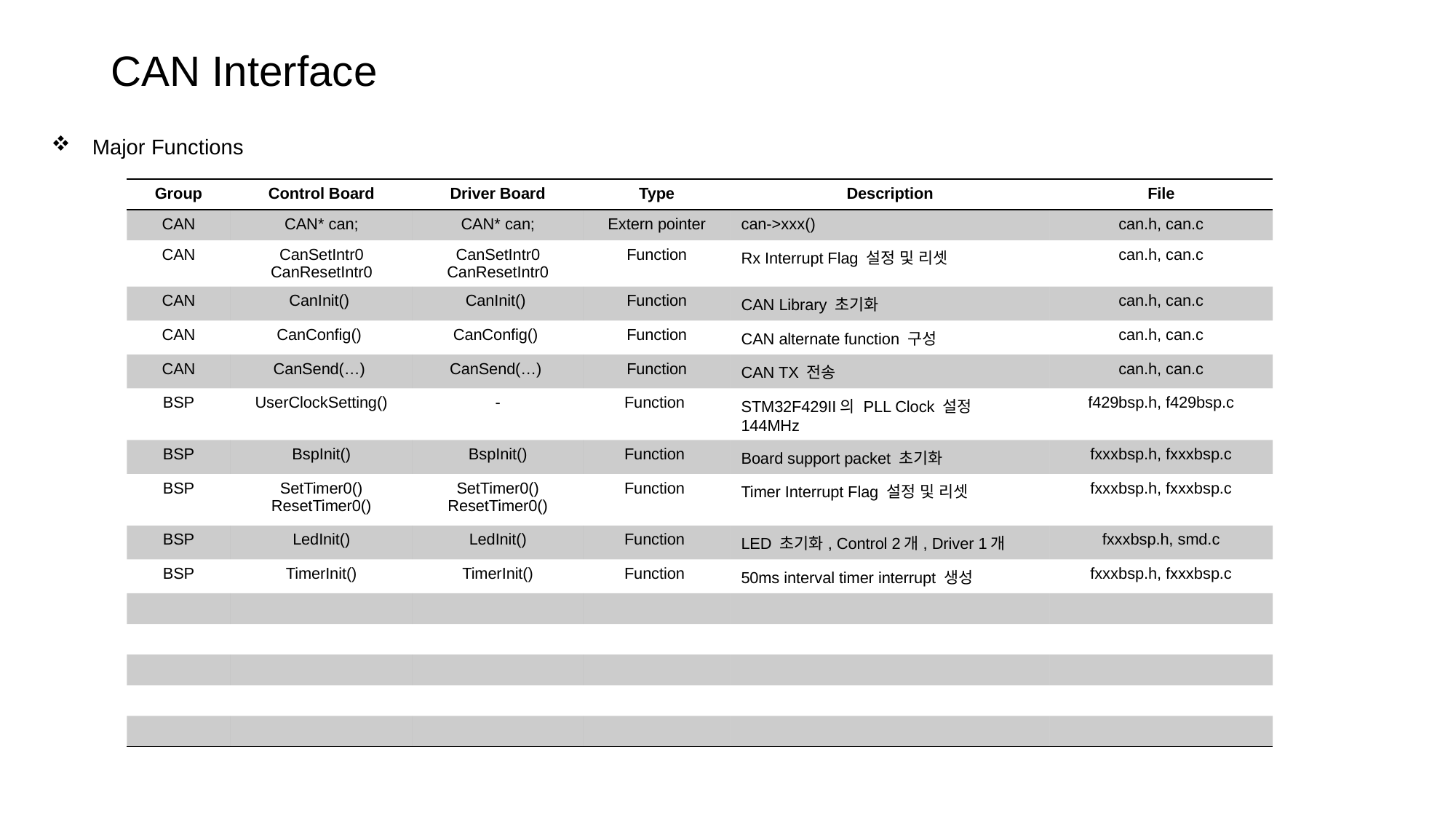

# CAN Interface
Major Functions

| Group | Control Board | Driver Board | Type | Description | File |
| --- | --- | --- | --- | --- | --- |
| CAN | CAN\* can; | CAN\* can; | Extern pointer | can->xxx() | can.h, can.c |
| CAN | CanSetIntr0 CanResetIntr0 | CanSetIntr0 CanResetIntr0 | Function | Rx Interrupt Flag 설정 및 리셋 | can.h, can.c |
| CAN | CanInit() | CanInit() | Function | CAN Library 초기화 | can.h, can.c |
| CAN | CanConfig() | CanConfig() | Function | CAN alternate function 구성 | can.h, can.c |
| CAN | CanSend(…) | CanSend(…) | Function | CAN TX 전송 | can.h, can.c |
| BSP | UserClockSetting() | - | Function | STM32F429II의 PLL Clock 설정 144MHz | f429bsp.h, f429bsp.c |
| BSP | BspInit() | BspInit() | Function | Board support packet 초기화 | fxxxbsp.h, fxxxbsp.c |
| BSP | SetTimer0() ResetTimer0() | SetTimer0() ResetTimer0() | Function | Timer Interrupt Flag 설정 및 리셋 | fxxxbsp.h, fxxxbsp.c |
| BSP | LedInit() | LedInit() | Function | LED 초기화, Control 2개, Driver 1개 | fxxxbsp.h, smd.c |
| BSP | TimerInit() | TimerInit() | Function | 50ms interval timer interrupt 생성 | fxxxbsp.h, fxxxbsp.c |
|  |  |  |  |  |  |
|  |  |  |  |  |  |
|  |  |  |  |  |  |
|  |  |  |  |  |  |
|  |  |  |  |  |  |